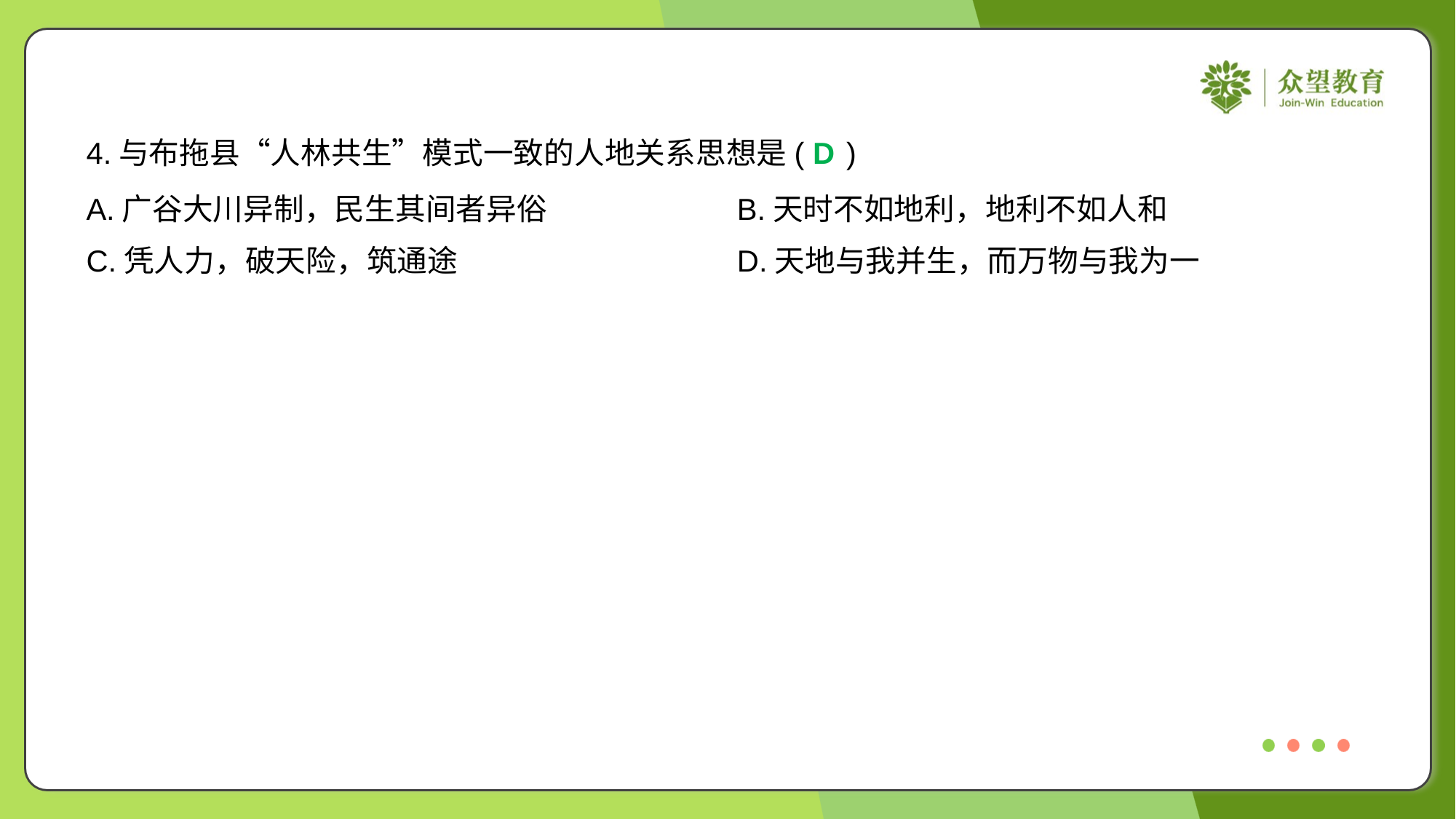

4.与布拖县“人林共生”模式一致的人地关系思想是(     )
D
A.广谷大川异制，民生其间者异俗	B.天时不如地利，地利不如人和
C.凭人力，破天险，筑通途	D.天地与我并生，而万物与我为一